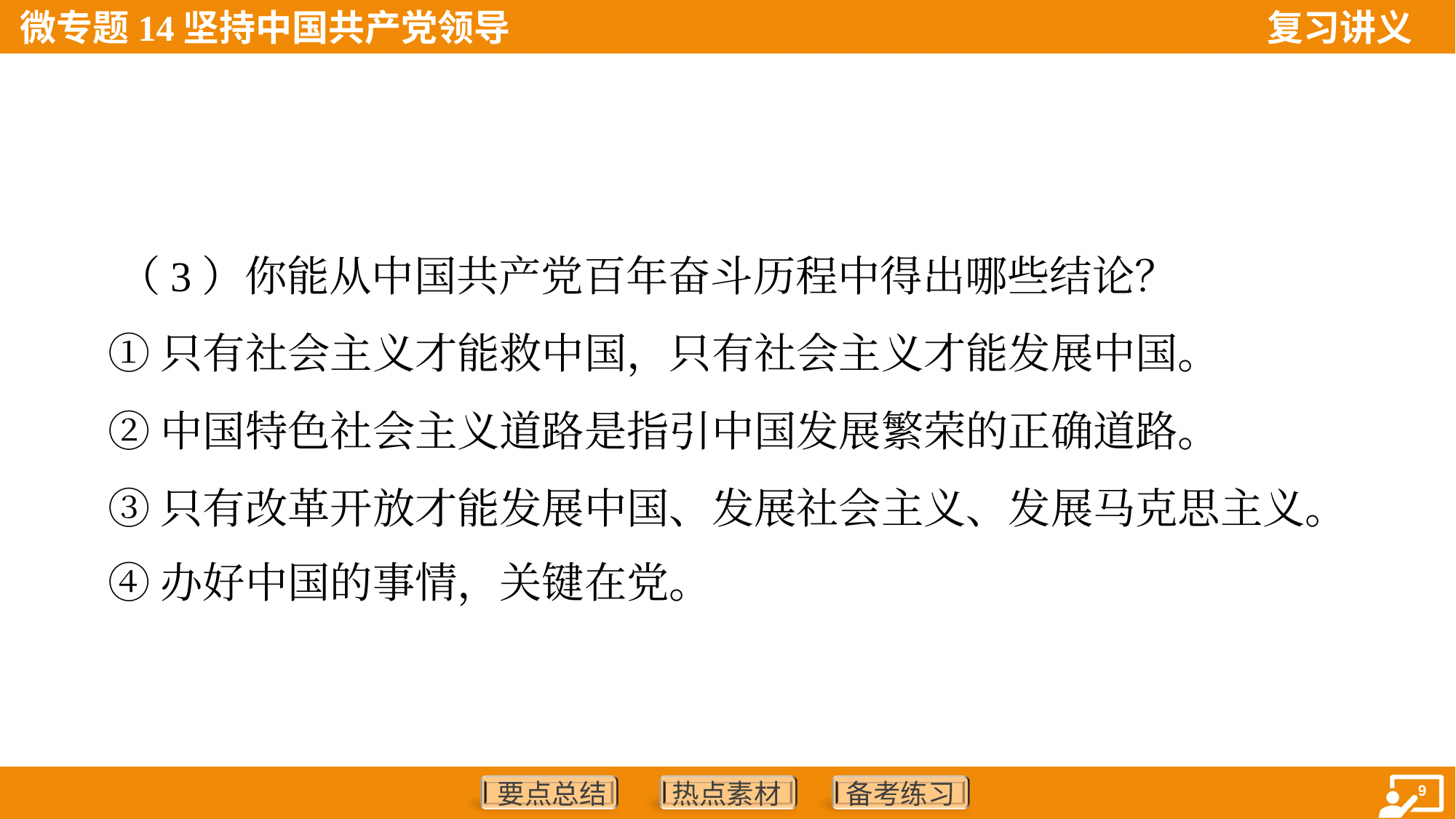

（3）你能从中国共产党百年奋斗历程中得出哪些结论？
    ①只有社会主义才能救中国，只有社会主义才能发展中国。
    ②中国特色社会主义道路是指引中国发展繁荣的正确道路。
    ③只有改革开放才能发展中国、发展社会主义、发展马克思主义。
    ④办好中国的事情，关键在党。